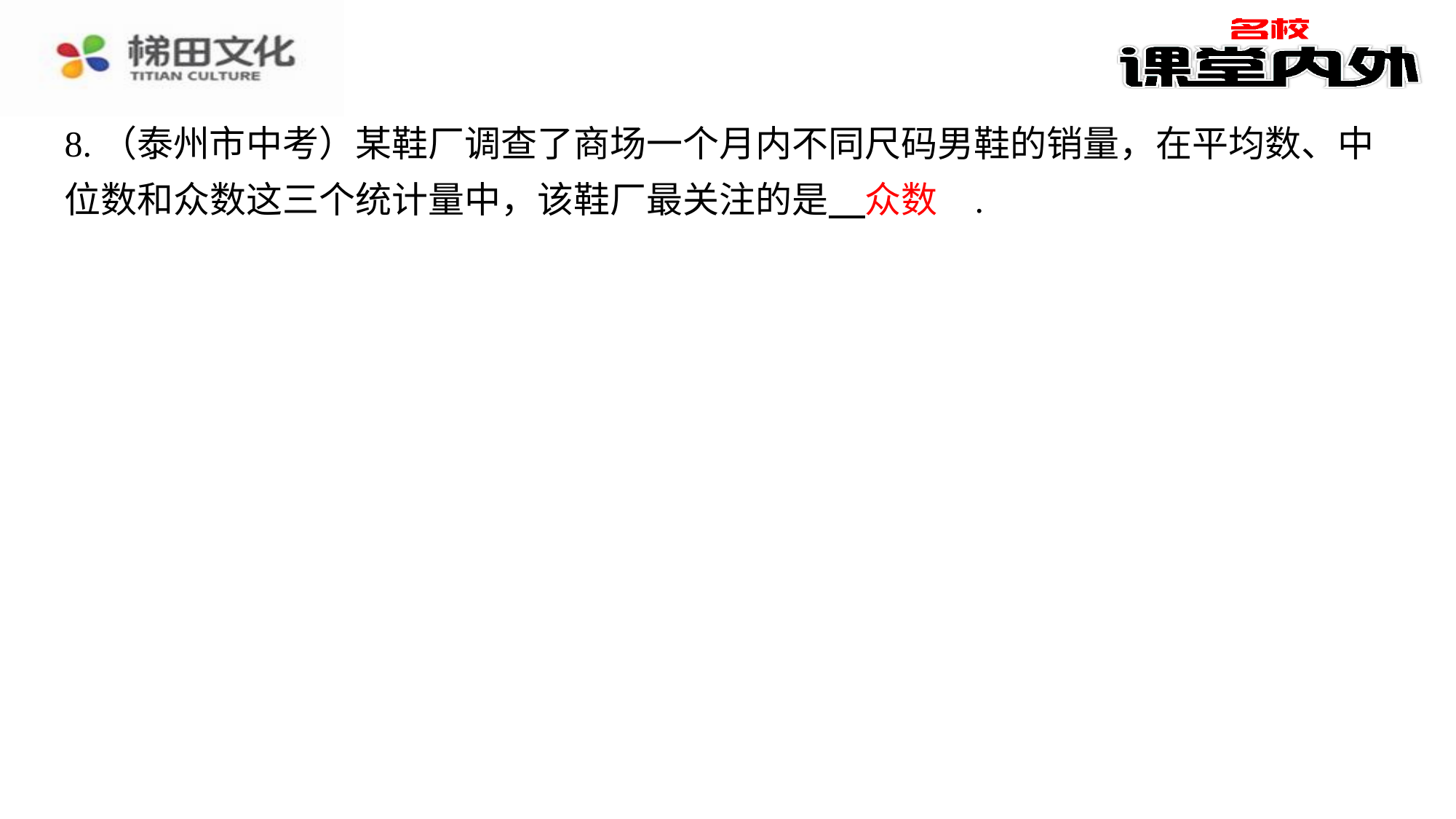

8.（泰州市中考）某鞋厂调查了商场一个月内不同尺码男鞋的销量，在平均数、中位数和众数这三个统计量中，该鞋厂最关注的是 　众数　⁠.
众数